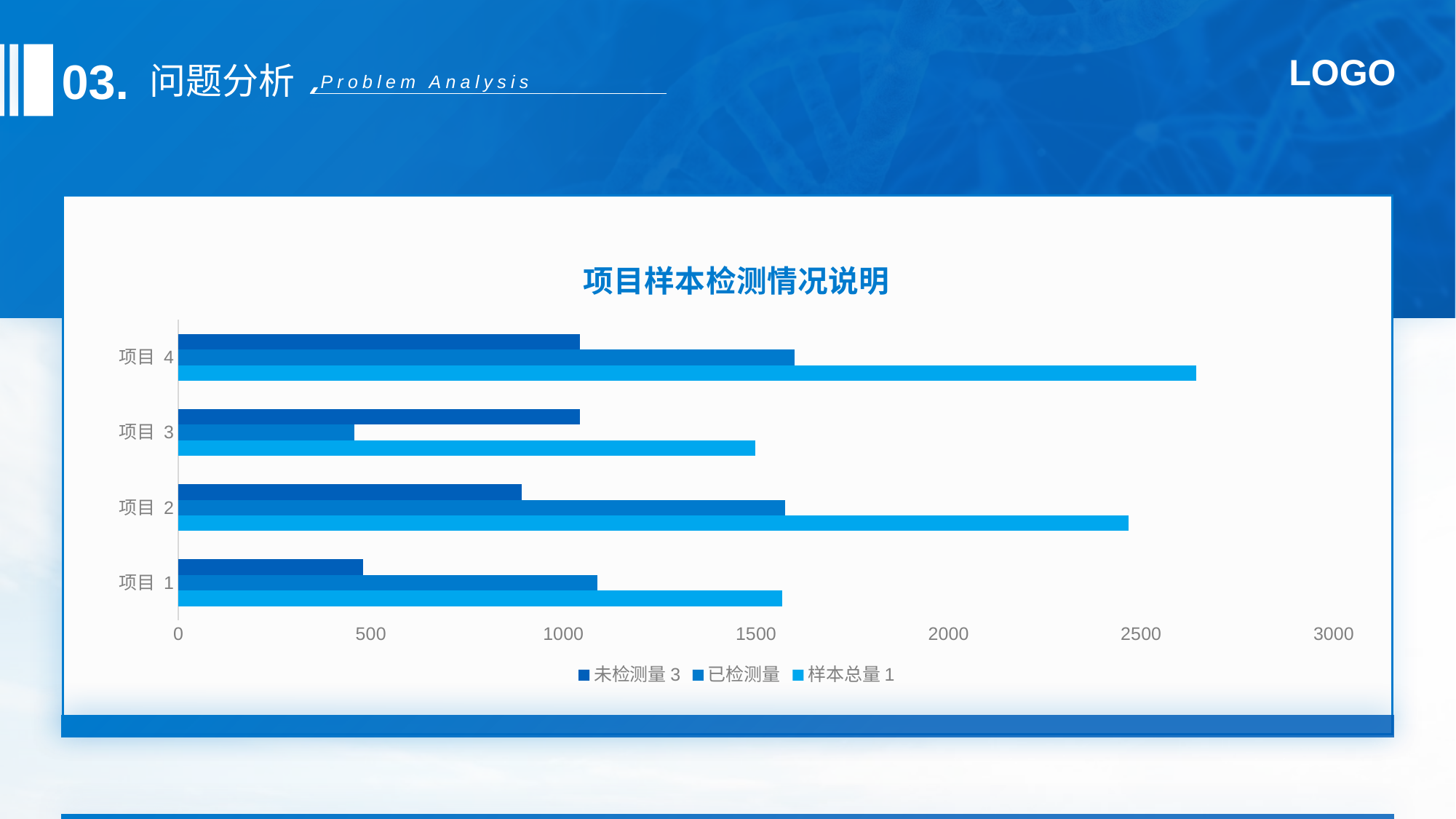

03.
问题分析
Problem Analysis

### Chart: 项目样本检测情况说明

| Category | 样本总量1 | 已检测量 | 未检测量3 |
|---|---|---|---|
| 项目 1 | 1567.0 | 1087.0 | 480.0 |
| 项目 2 | 2467.0 | 1576.0 | 891.0 |
| 项目 3 | 1498.0 | 456.0 | 1042.0 |
| 项目 4 | 2643.0 | 1600.0 | 1043.0 |